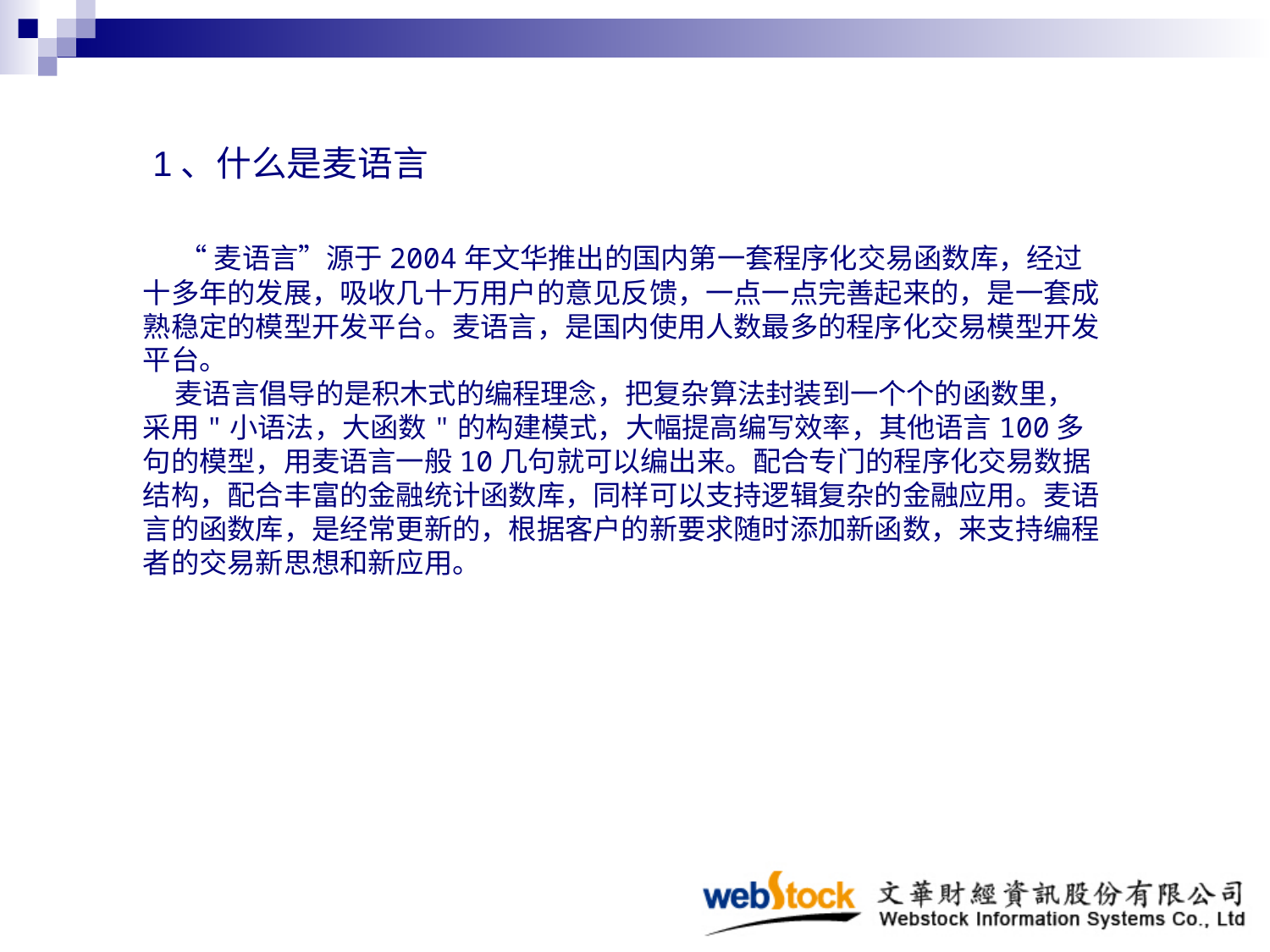

1、什么是麦语言
     “麦语言”源于2004年文华推出的国内第一套程序化交易函数库，经过十多年的发展，吸收几十万用户的意见反馈，一点一点完善起来的，是一套成熟稳定的模型开发平台。麦语言，是国内使用人数最多的程序化交易模型开发平台。
    麦语言倡导的是积木式的编程理念，把复杂算法封装到一个个的函数里，采用"小语法，大函数"的构建模式，大幅提高编写效率，其他语言100多句的模型，用麦语言一般10几句就可以编出来。配合专门的程序化交易数据结构，配合丰富的金融统计函数库，同样可以支持逻辑复杂的金融应用。麦语言的函数库，是经常更新的，根据客户的新要求随时添加新函数，来支持编程者的交易新思想和新应用。